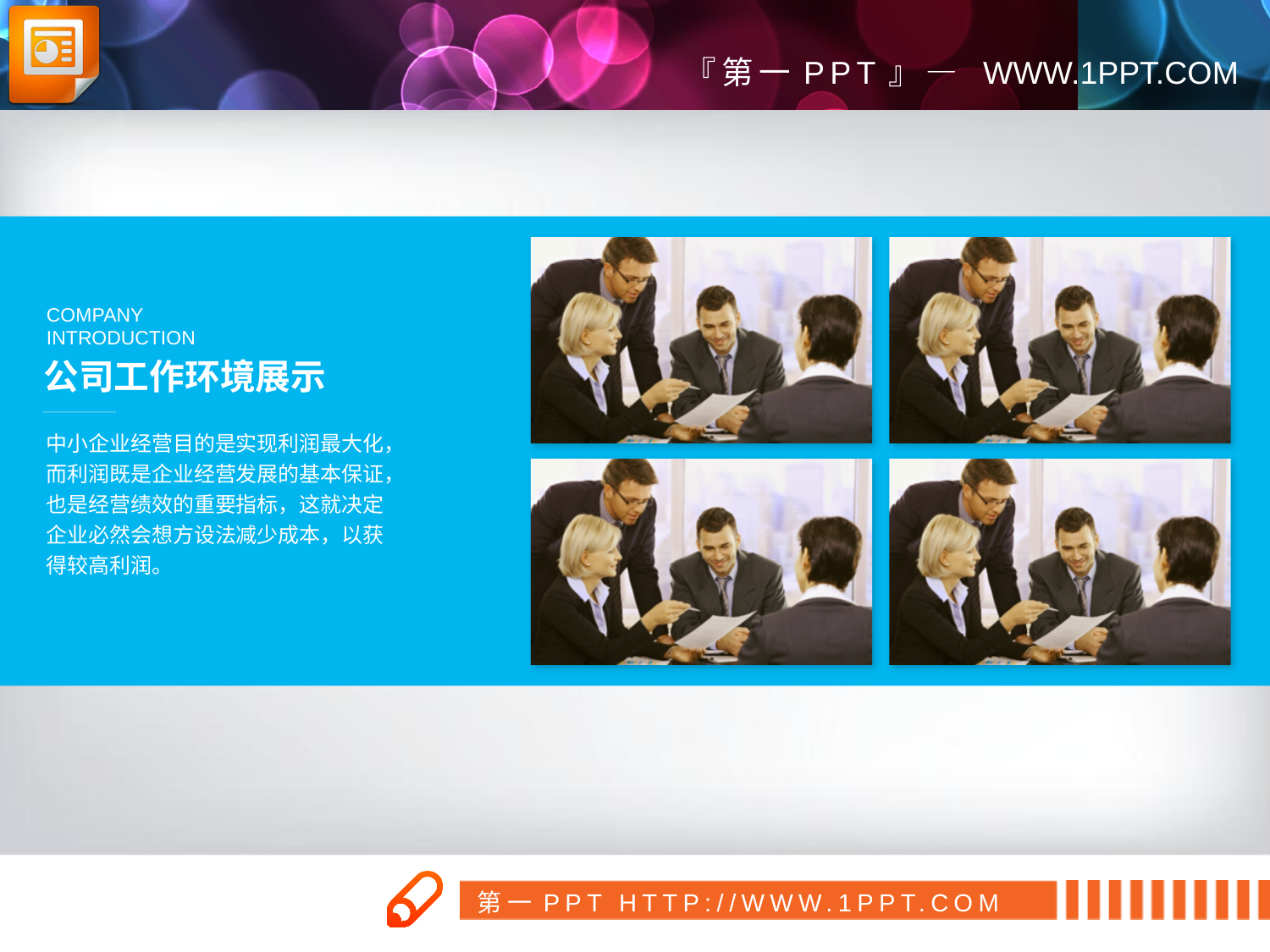

COMPANY INTRODUCTION
公司工作环境展示
中小企业经营目的是实现利润最大化，而利润既是企业经营发展的基本保证，也是经营绩效的重要指标，这就决定企业必然会想方设法减少成本，以获得较高利润。